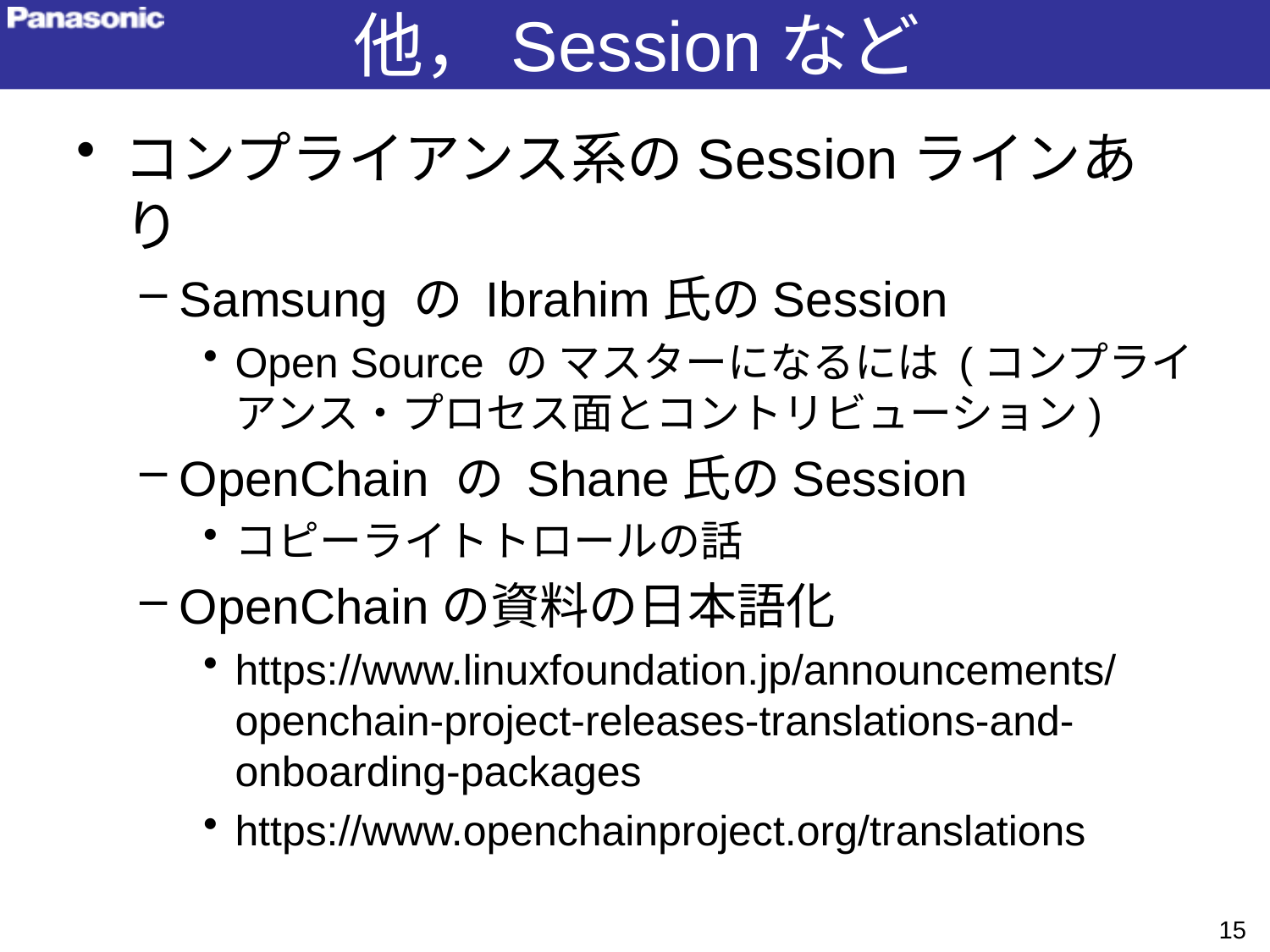

# 他，Sessionなど
コンプライアンス系のSessionラインあり
Samsung の Ibrahim氏のSession
Open Source の マスターになるには (コンプライアンス・プロセス面とコントリビューション)
OpenChain の Shane氏のSession
コピーライトトロールの話
OpenChainの資料の日本語化
https://www.linuxfoundation.jp/announcements/openchain-project-releases-translations-and-onboarding-packages
https://www.openchainproject.org/translations
15